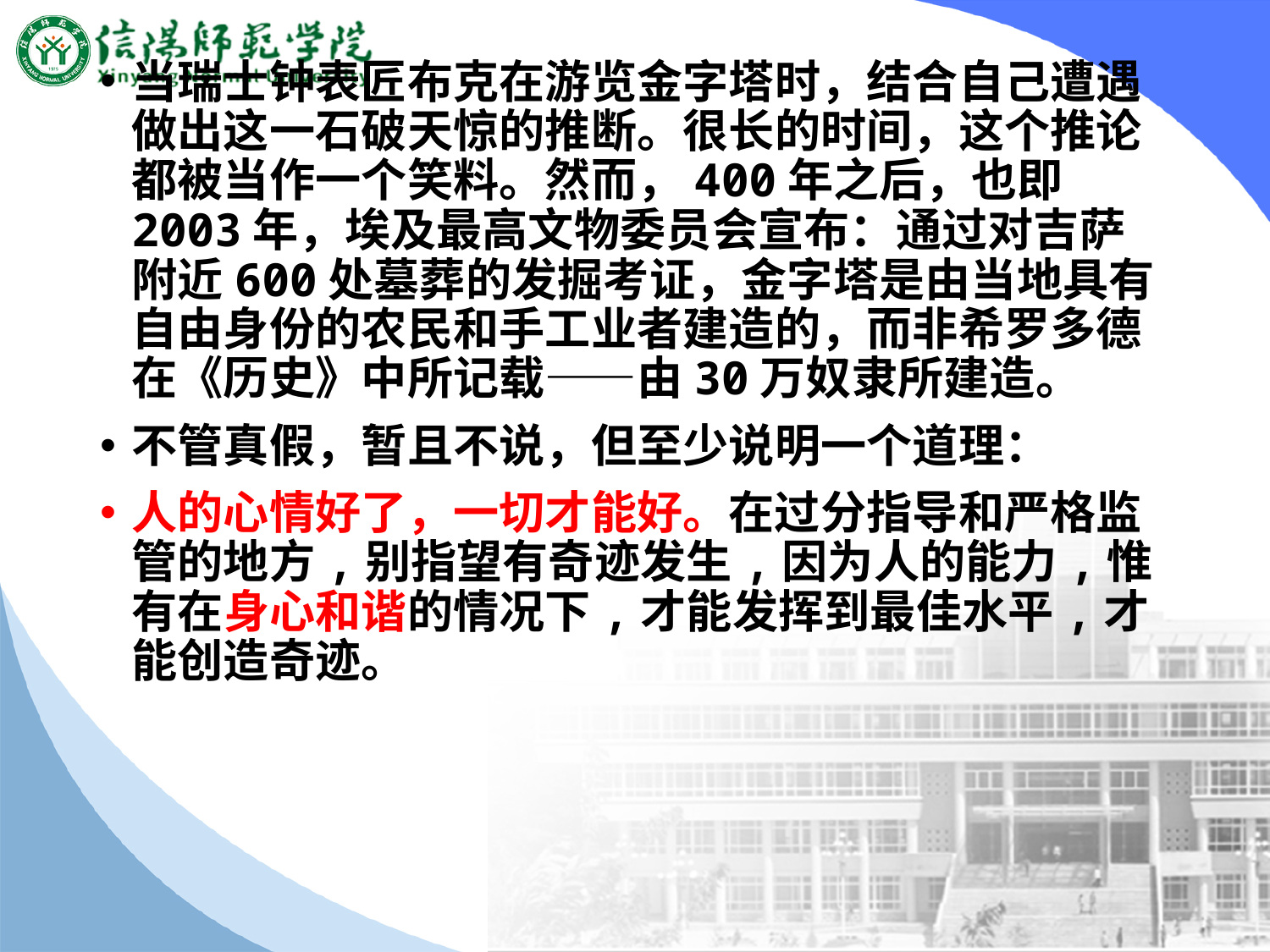

#
当瑞士钟表匠布克在游览金字塔时，结合自己遭遇做出这一石破天惊的推断。很长的时间，这个推论都被当作一个笑料。然而，400年之后，也即2003年，埃及最高文物委员会宣布：通过对吉萨附近600处墓葬的发掘考证，金字塔是由当地具有自由身份的农民和手工业者建造的，而非希罗多德在《历史》中所记载——由30万奴隶所建造。
不管真假，暂且不说，但至少说明一个道理：
人的心情好了，一切才能好。在过分指导和严格监管的地方,别指望有奇迹发生,因为人的能力,惟有在身心和谐的情况下,才能发挥到最佳水平,才能创造奇迹。